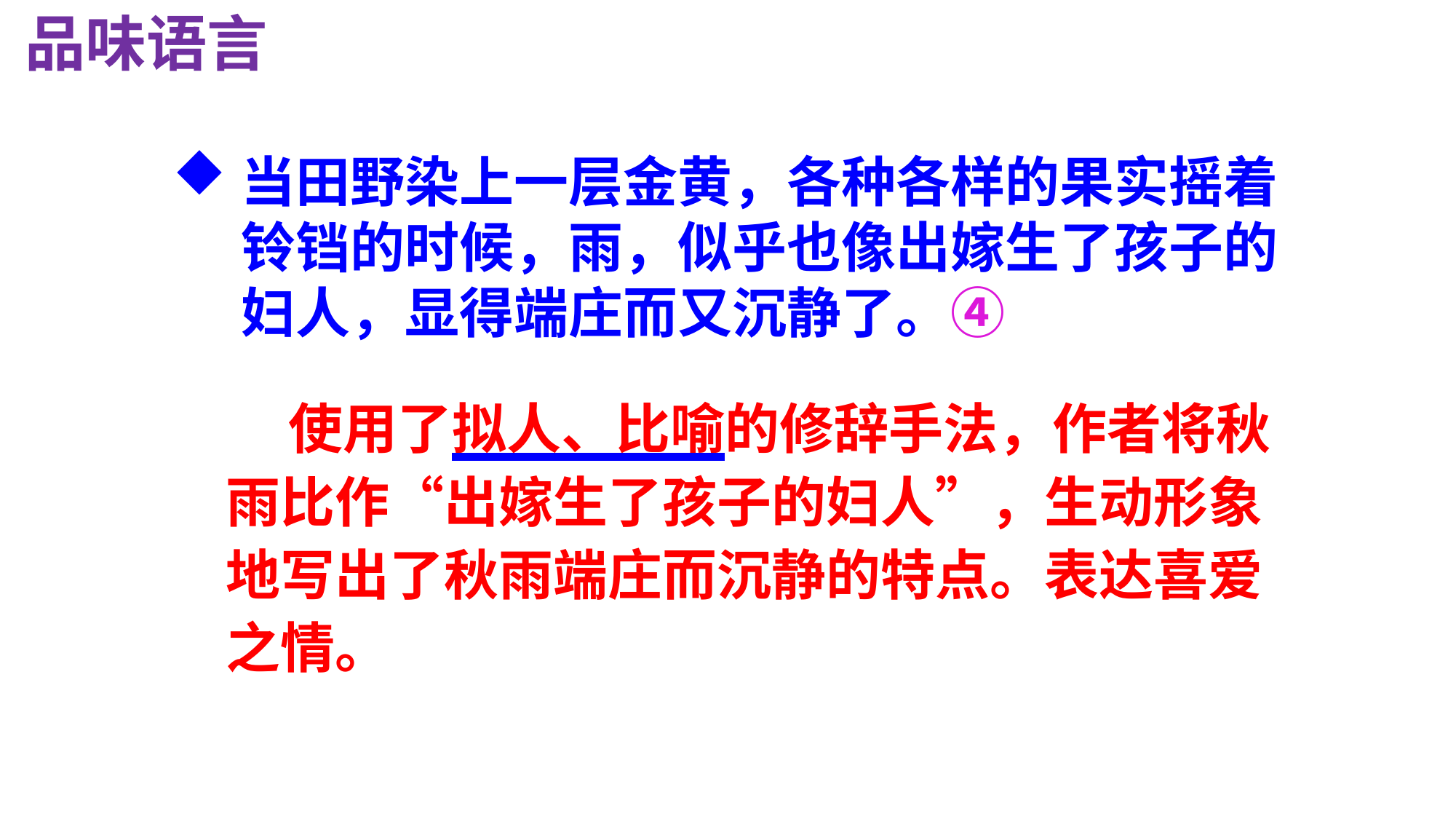

品味语言
当田野染上一层金黄，各种各样的果实摇着铃铛的时候，雨，似乎也像出嫁生了孩子的妇人，显得端庄而又沉静了。④
    使用了拟人、比喻的修辞手法，作者将秋雨比作“出嫁生了孩子的妇人”，生动形象地写出了秋雨端庄而沉静的特点。表达喜爱之情。